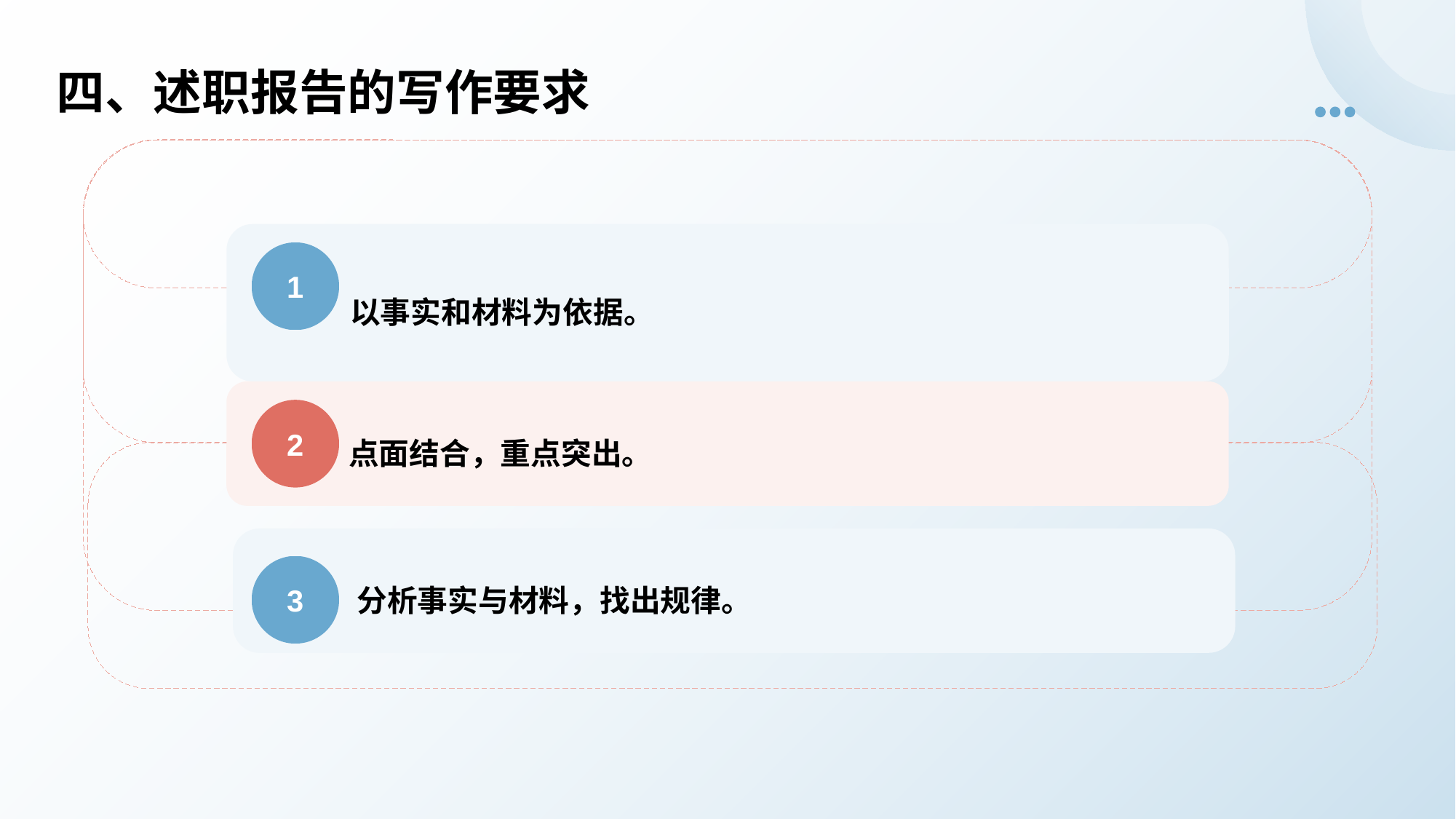

四、述职报告的写作要求

以事实和材料为依据。
1
点面结合，重点突出。
2

分析事实与材料，找出规律。
3